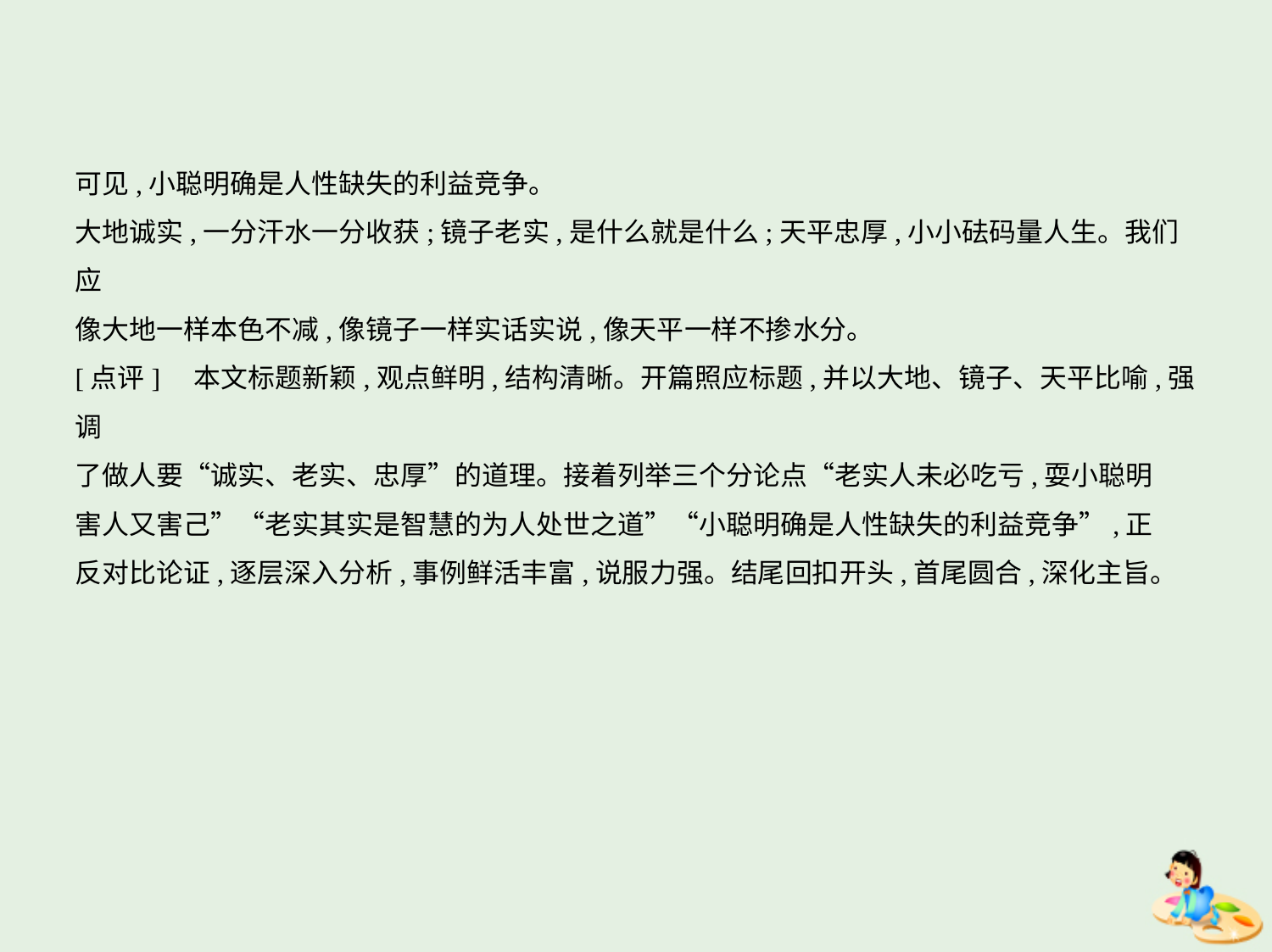

可见,小聪明确是人性缺失的利益竞争。
大地诚实,一分汗水一分收获;镜子老实,是什么就是什么;天平忠厚,小小砝码量人生。我们应
像大地一样本色不减,像镜子一样实话实说,像天平一样不掺水分。
[点评]　本文标题新颖,观点鲜明,结构清晰。开篇照应标题,并以大地、镜子、天平比喻,强调
了做人要“诚实、老实、忠厚”的道理。接着列举三个分论点“老实人未必吃亏,耍小聪明
害人又害己”“老实其实是智慧的为人处世之道”“小聪明确是人性缺失的利益竞争”,正
反对比论证,逐层深入分析,事例鲜活丰富,说服力强。结尾回扣开头,首尾圆合,深化主旨。